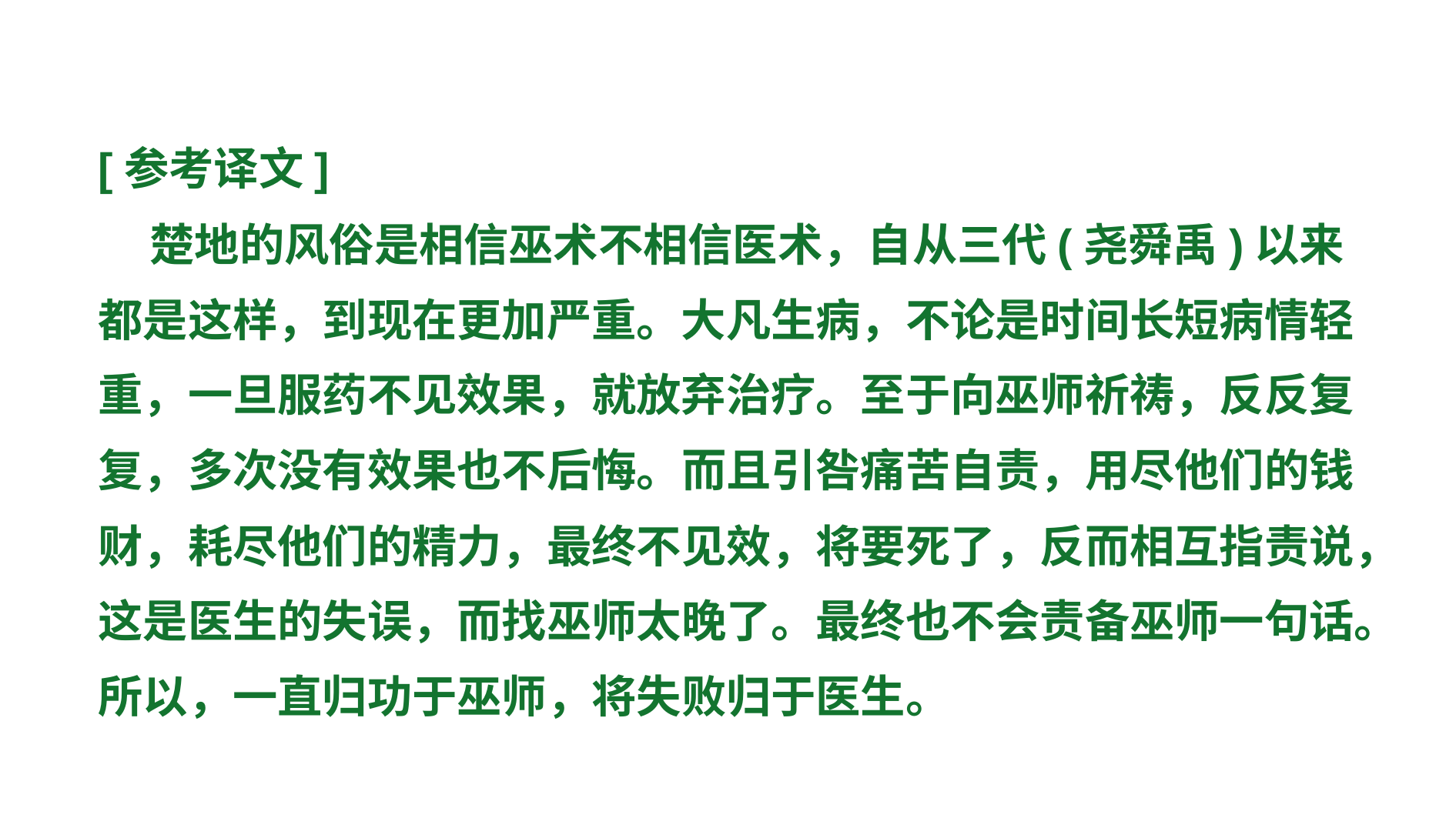

[参考译文]
    楚地的风俗是相信巫术不相信医术，自从三代(尧舜禹)以来都是这样，到现在更加严重。大凡生病，不论是时间长短病情轻重，一旦服药不见效果，就放弃治疗。至于向巫师祈祷，反反复复，多次没有效果也不后悔。而且引咎痛苦自责，用尽他们的钱财，耗尽他们的精力，最终不见效，将要死了，反而相互指责说，这是医生的失误，而找巫师太晚了。最终也不会责备巫师一句话。所以，一直归功于巫师，将失败归于医生。